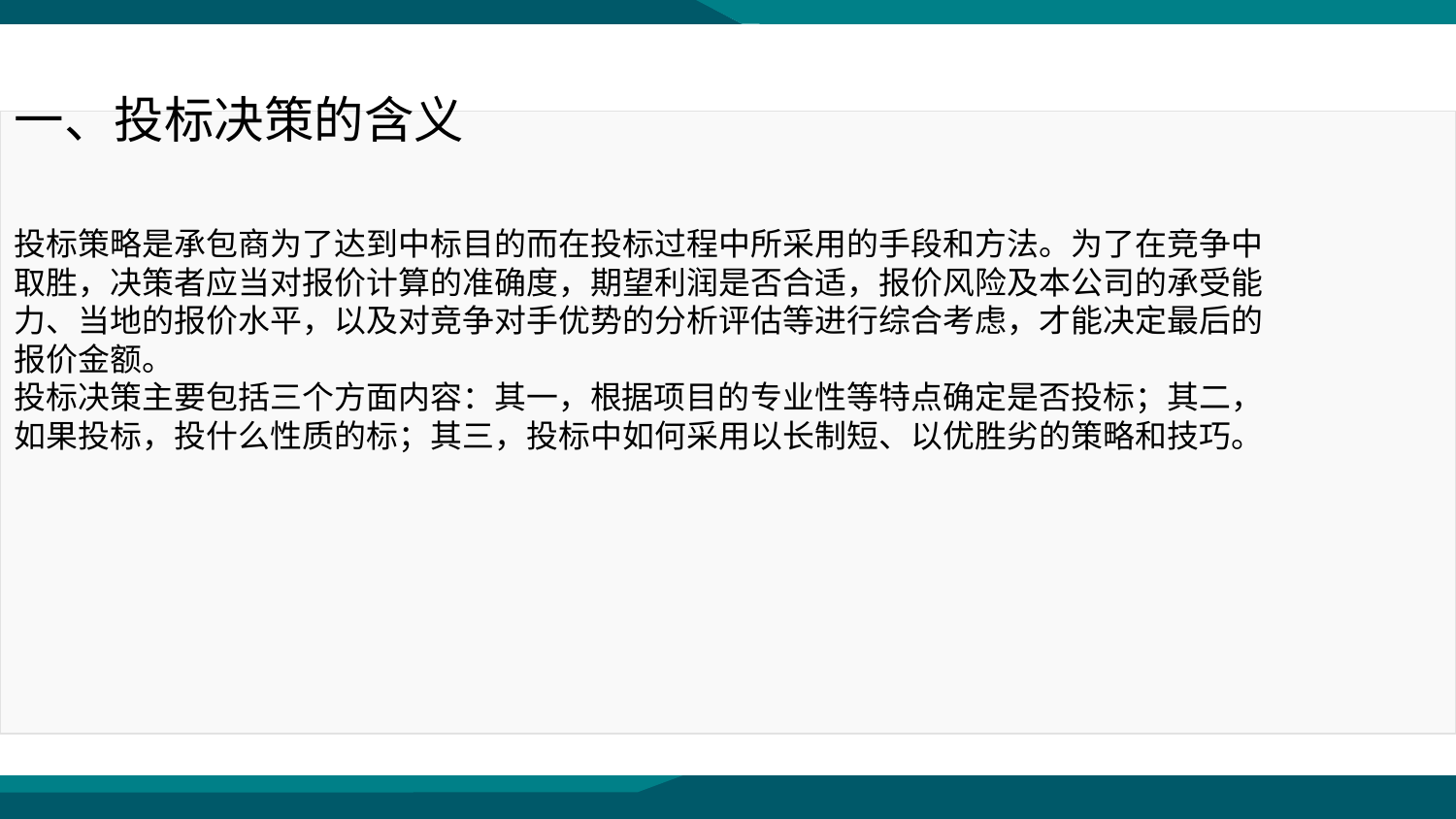

一、投标决策的含义
投标策略是承包商为了达到中标目的而在投标过程中所采用的手段和方法。为了在竞争中取胜，决策者应当对报价计算的准确度，期望利润是否合适，报价风险及本公司的承受能力、当地的报价水平，以及对竞争对手优势的分析评估等进行综合考虑，才能决定最后的报价金额。
投标决策主要包括三个方面内容：其一，根据项目的专业性等特点确定是否投标；其二，如果投标，投什么性质的标；其三，投标中如何采用以长制短、以优胜劣的策略和技巧。